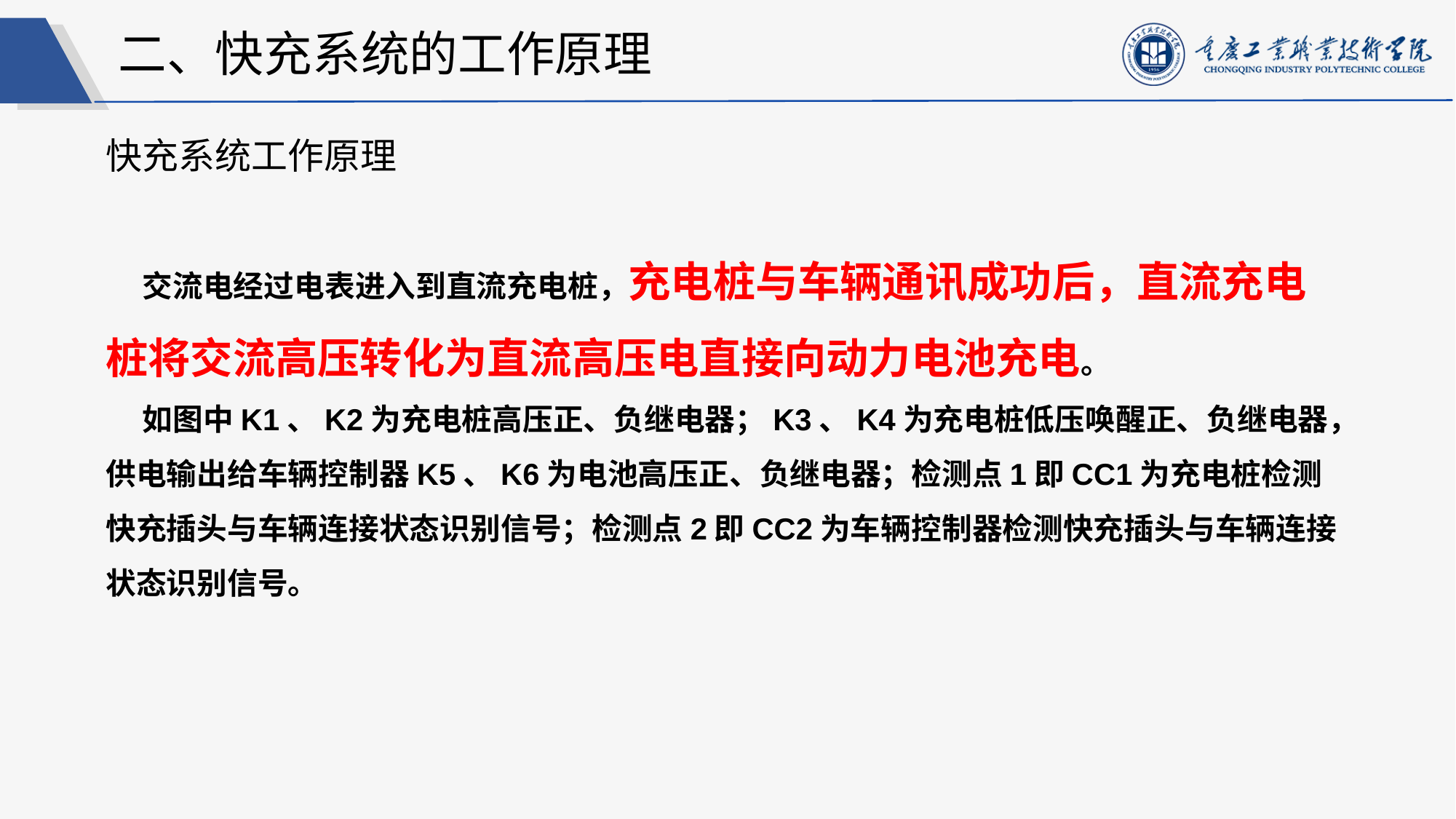

二、快充系统的工作原理
快充系统工作原理
交流电经过电表进入到直流充电桩，充电桩与车辆通讯成功后，直流充电桩将交流高压转化为直流高压电直接向动力电池充电。
如图中K1、K2为充电桩高压正、负继电器；K3、K4为充电桩低压唤醒正、负继电器，供电输出给车辆控制器K5、K6为电池高压正、负继电器；检测点1即CC1为充电桩检测快充插头与车辆连接状态识别信号；检测点2即CC2为车辆控制器检测快充插头与车辆连接状态识别信号。